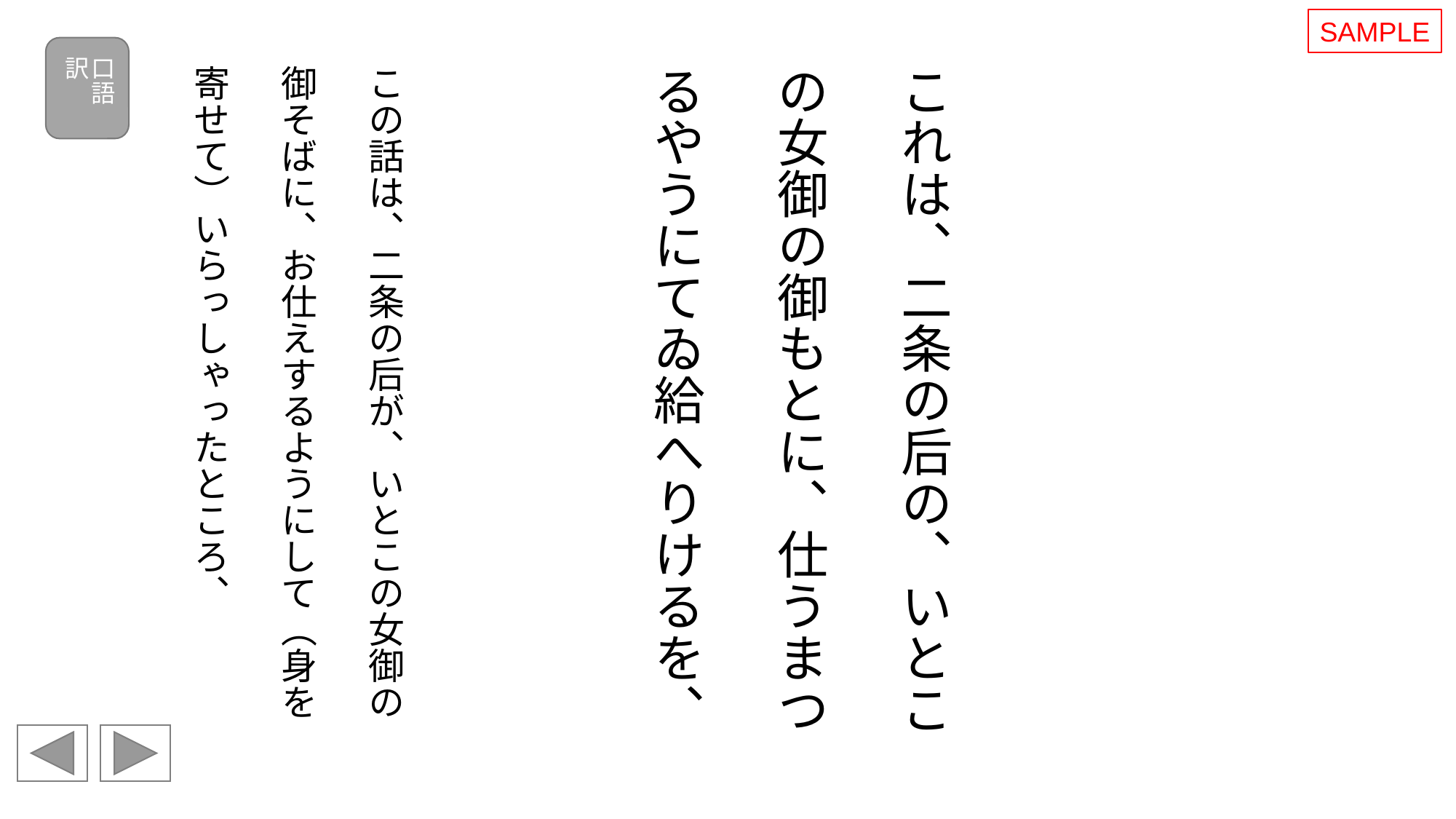

SAMPLE
口語訳
この話は、二条の后が、いとこの女御の御そばに、お仕えするようにして（身を寄せて）いらっしゃったところ、
これは、二条の后の、いとこの女御の御もとに、仕うまつるやうにてゐ給へりけるを、